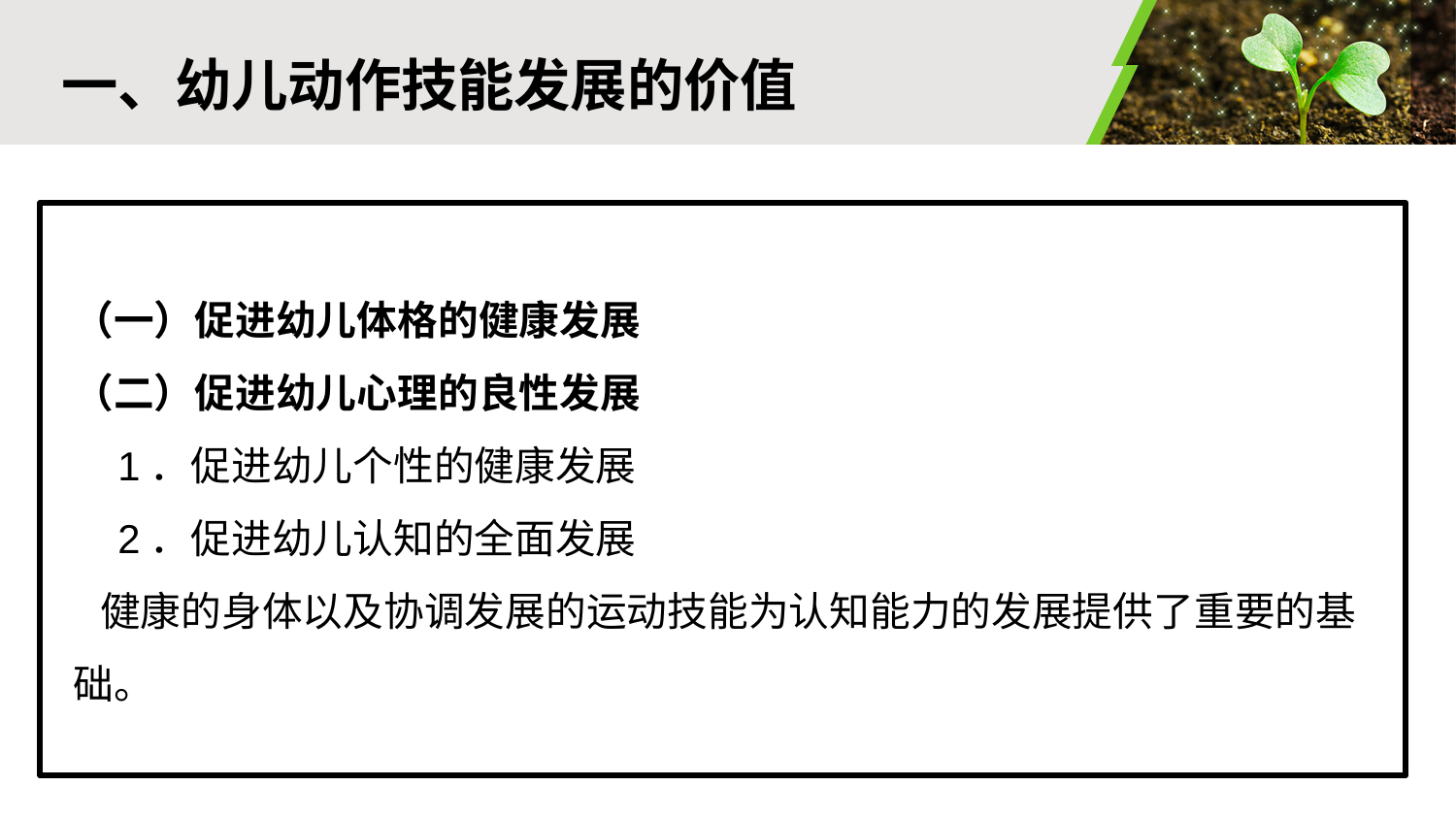

#
一、幼儿动作技能发展的价值

（一）促进幼儿体格的健康发展
（二）促进幼儿心理的良性发展
    1．促进幼儿个性的健康发展
    2．促进幼儿认知的全面发展
   健康的身体以及协调发展的运动技能为认知能力的发展提供了重要的基础。